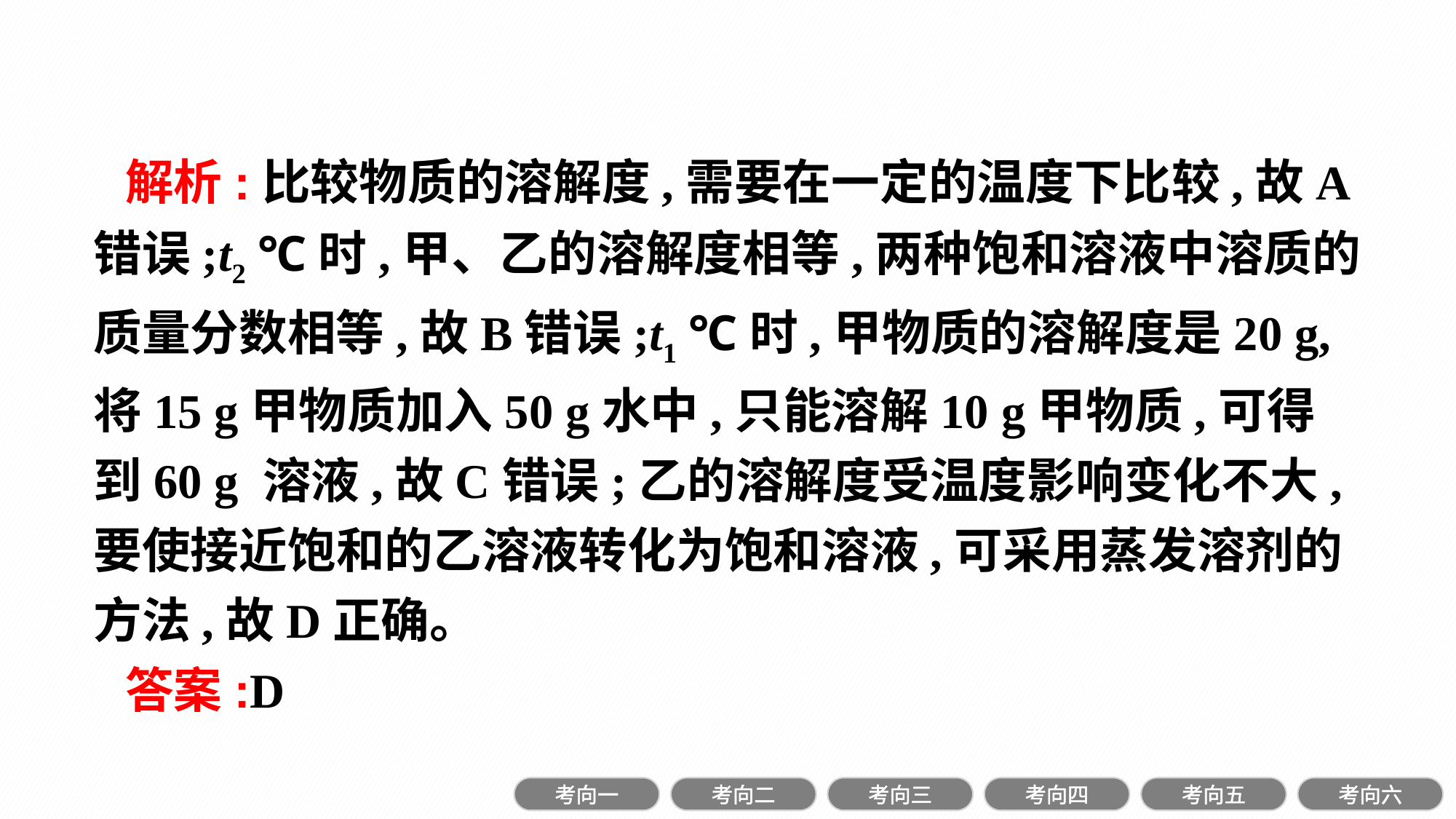

解析:比较物质的溶解度,需要在一定的温度下比较,故A错误;t2 ℃时,甲、乙的溶解度相等,两种饱和溶液中溶质的质量分数相等,故B错误;t1 ℃时,甲物质的溶解度是20 g,将15 g甲物质加入50 g水中,只能溶解10 g甲物质,可得到60 g 溶液,故C错误;乙的溶解度受温度影响变化不大,要使接近饱和的乙溶液转化为饱和溶液,可采用蒸发溶剂的方法,故D正确。
答案:D